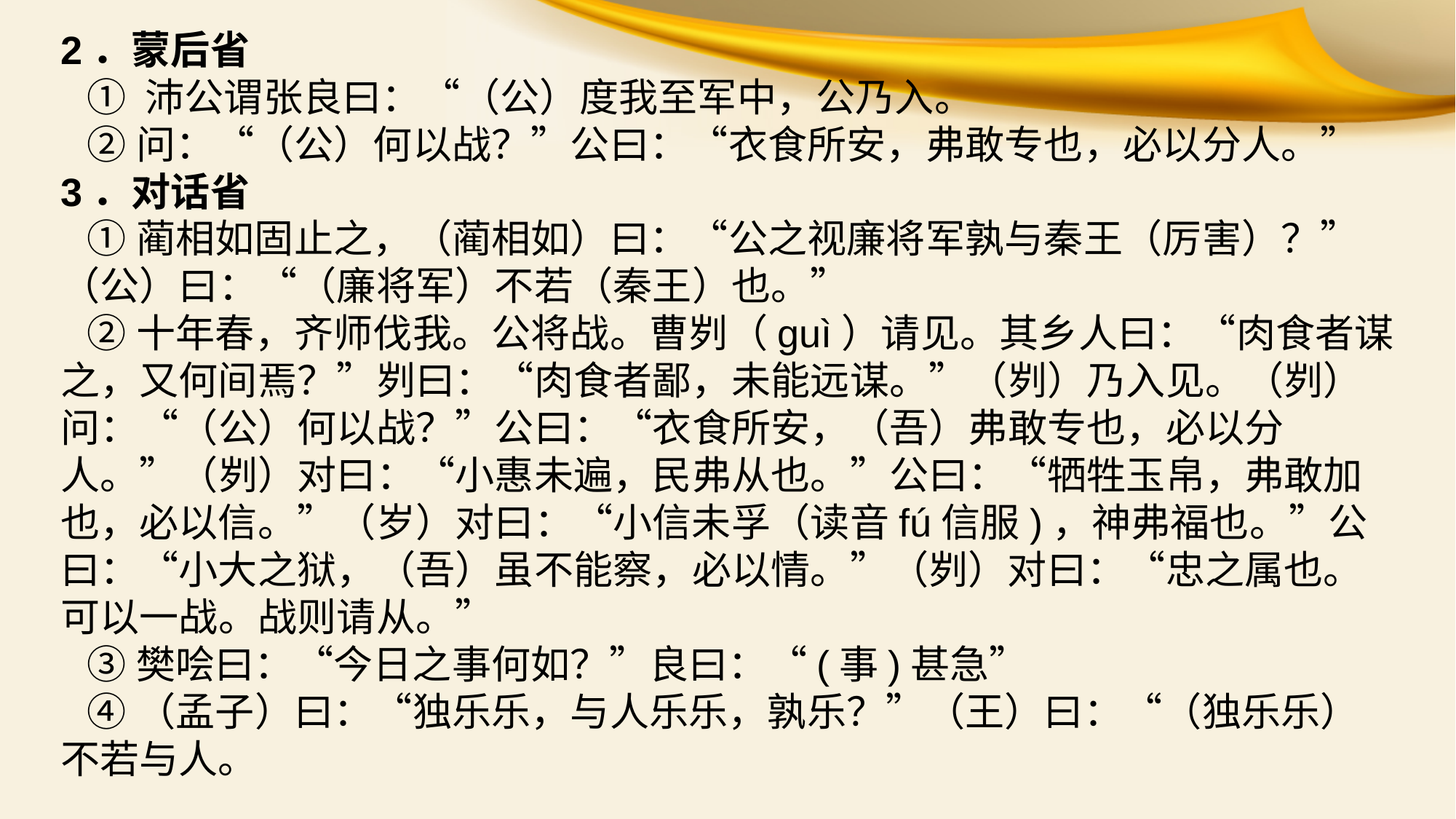

2．蒙后省
   ① 沛公谓张良曰：“（公）度我至军中，公乃入。
   ②问：“（公）何以战？”公曰：“衣食所安，弗敢专也，必以分人。”
3．对话省
   ①蔺相如固止之，（蔺相如）曰：“公之视廉将军孰与秦王（厉害）？”（公）曰：“（廉将军）不若（秦王）也。”
   ②十年春，齐师伐我。公将战。曹刿（guì）请见。其乡人曰：“肉食者谋之，又何间焉？”刿曰：“肉食者鄙，未能远谋。”（刿）乃入见。（刿）问：“（公）何以战？”公曰：“衣食所安，（吾）弗敢专也，必以分人。”（刿）对曰：“小惠未遍，民弗从也。”公曰：“牺牲玉帛，弗敢加也，必以信。”（岁）对曰：“小信未孚（读音fú信服)，神弗福也。”公曰：“小大之狱，（吾）虽不能察，必以情。”（刿）对曰：“忠之属也。可以一战。战则请从。”
   ③樊哙曰：“今日之事何如？”良曰：“(事)甚急”
   ④（孟子）曰：“独乐乐，与人乐乐，孰乐？”（王）曰：“（独乐乐）不若与人。